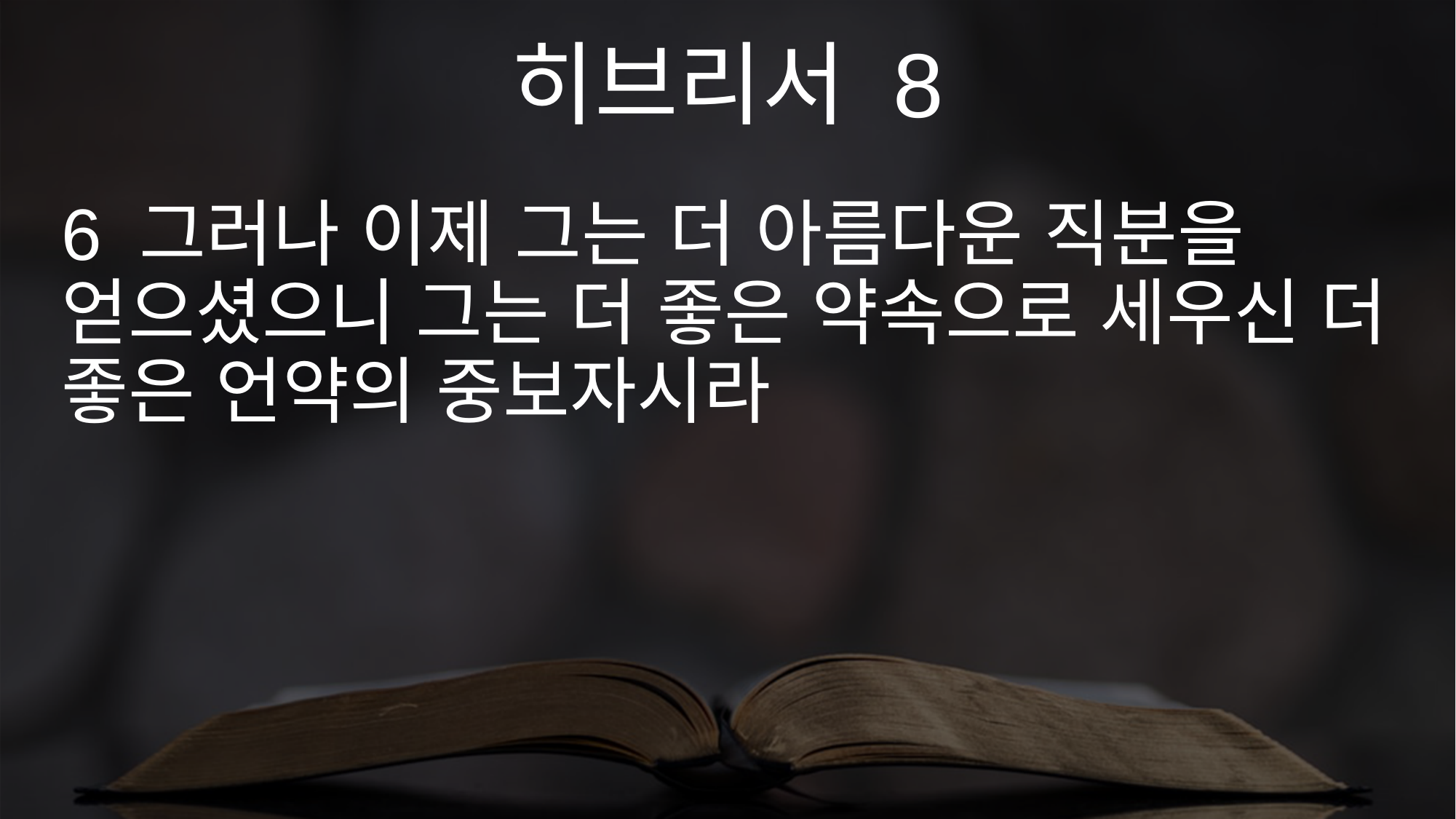

히브리서 8
6 그러나 이제 그는 더 아름다운 직분을 얻으셨으니 그는 더 좋은 약속으로 세우신 더 좋은 언약의 중보자시라